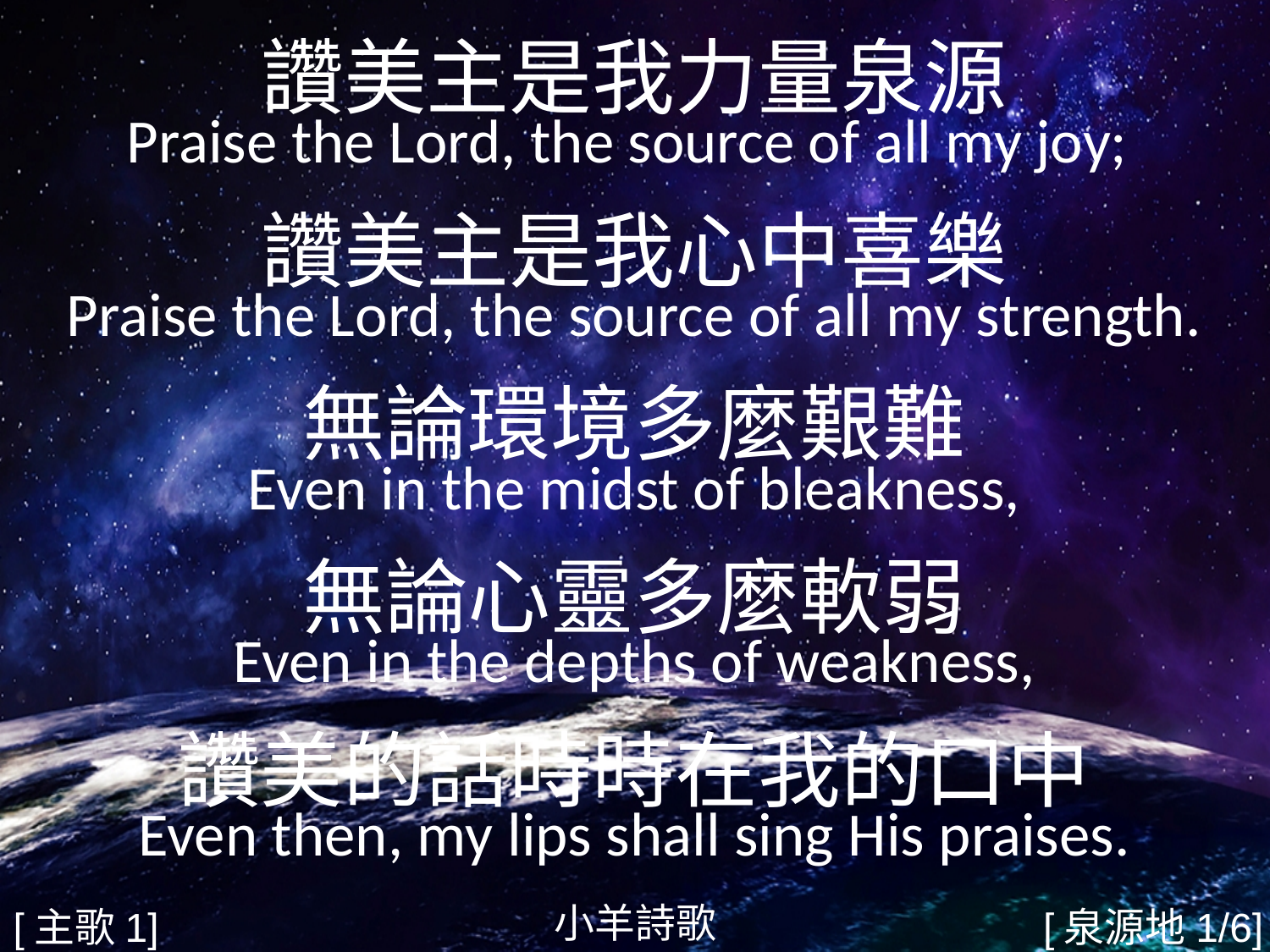

讚美主是我力量泉源
Praise the Lord, the source of all my joy;

讚美主是我心中喜樂
Praise the Lord, the source of all my strength.

無論環境多麼艱難
Even in the midst of bleakness,

無論心靈多麼軟弱
Even in the depths of weakness,

讚美的話時時在我的口中
Even then, my lips shall sing His praises.

#

小羊詩歌
[主歌1]
[泉源地1/6]